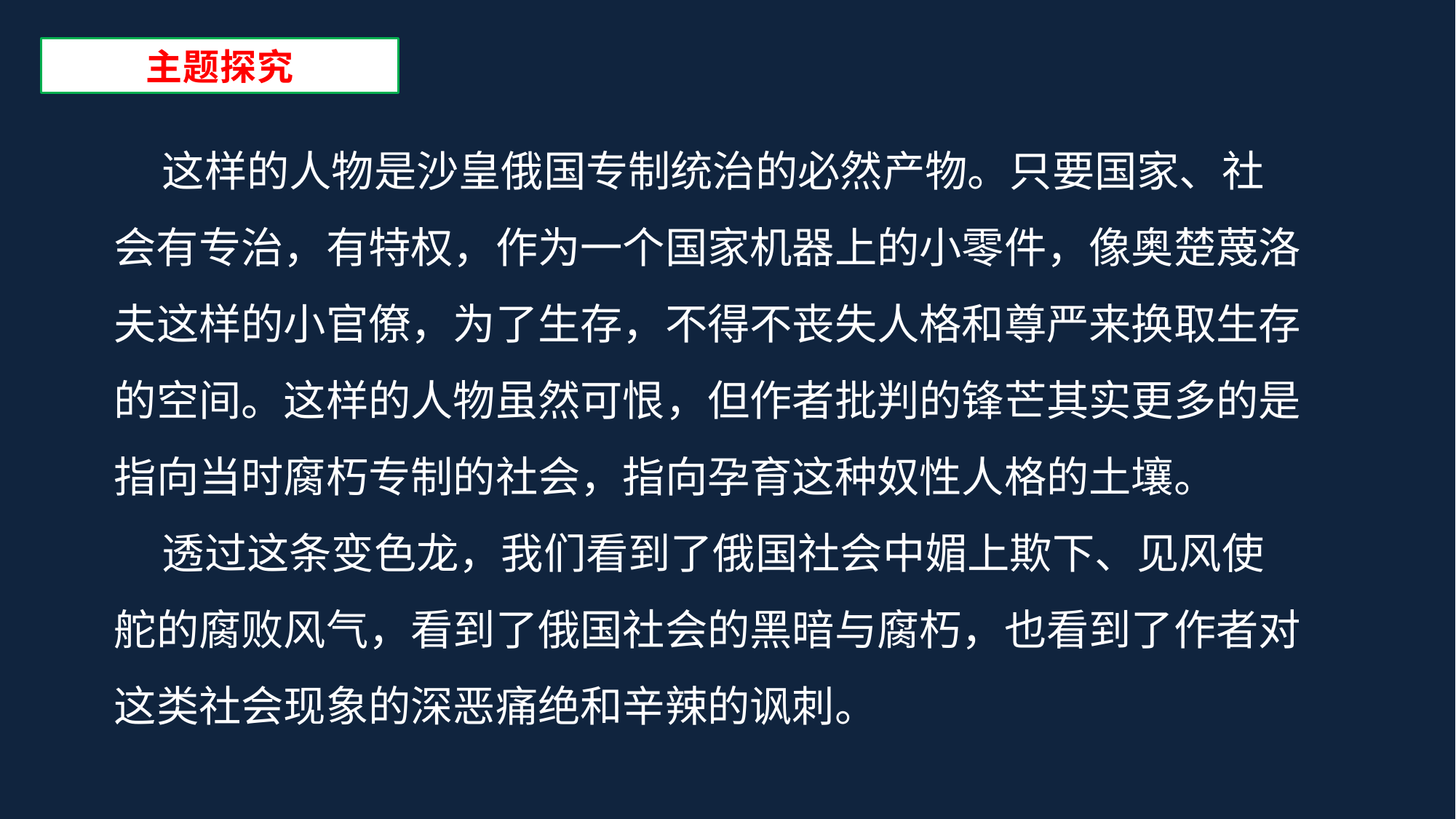

主题探究
    这样的人物是沙皇俄国专制统治的必然产物。只要国家、社会有专治，有特权，作为一个国家机器上的小零件，像奥楚蔑洛夫这样的小官僚，为了生存，不得不丧失人格和尊严来换取生存的空间。这样的人物虽然可恨，但作者批判的锋芒其实更多的是指向当时腐朽专制的社会，指向孕育这种奴性人格的土壤。
    透过这条变色龙，我们看到了俄国社会中媚上欺下、见风使舵的腐败风气，看到了俄国社会的黑暗与腐朽，也看到了作者对这类社会现象的深恶痛绝和辛辣的讽刺。